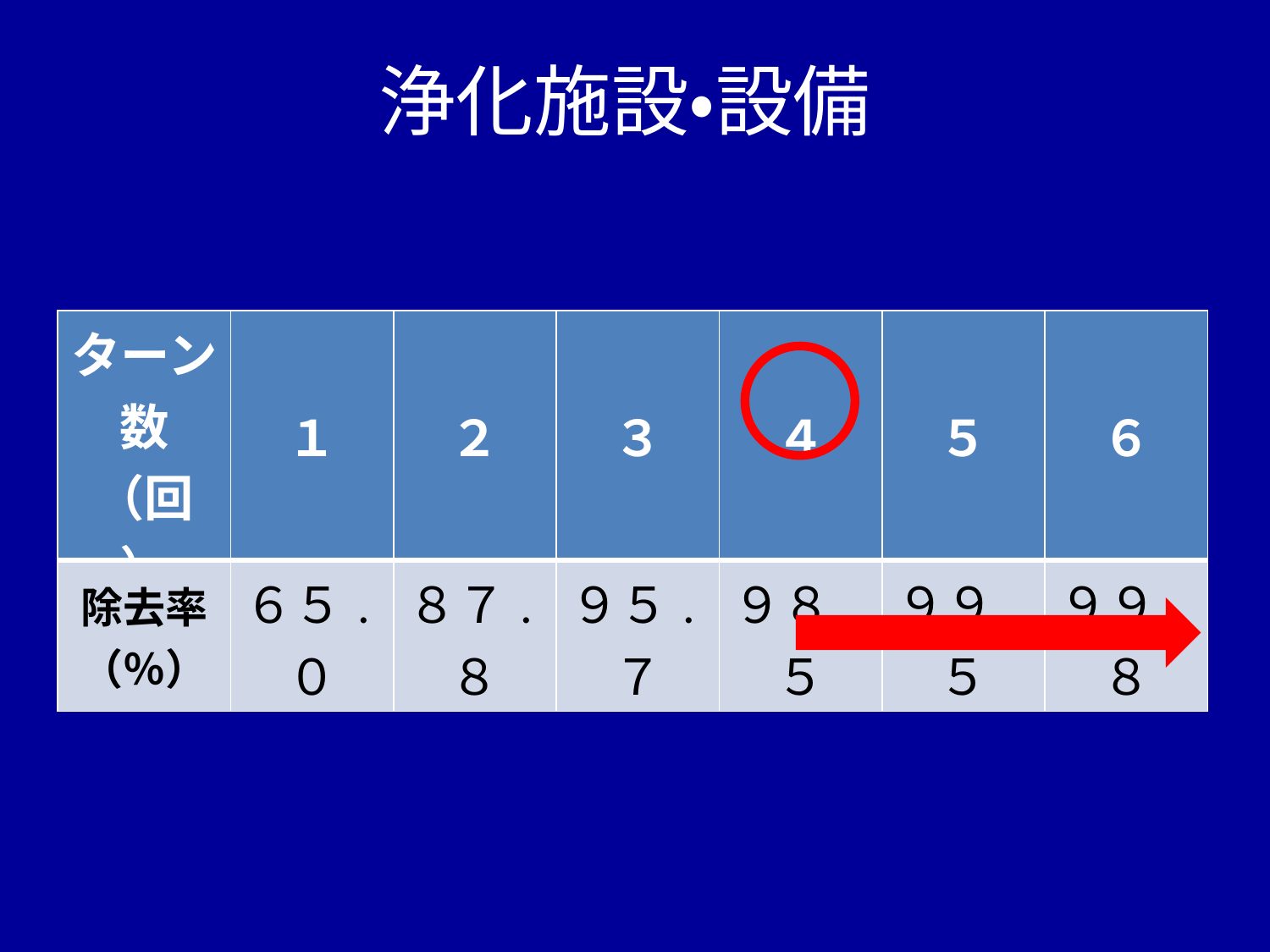

# 浄化施設・設備
| ターン数（回） | １ | ２ | ３ | ４ | ５ | ６ |
| --- | --- | --- | --- | --- | --- | --- |
| 除去率（％） | ６５.０ | ８７.８ | ９５.７ | ９８.５ | ９９.５ | ９９.８ |

１日当たりのターン数と除去率の関係